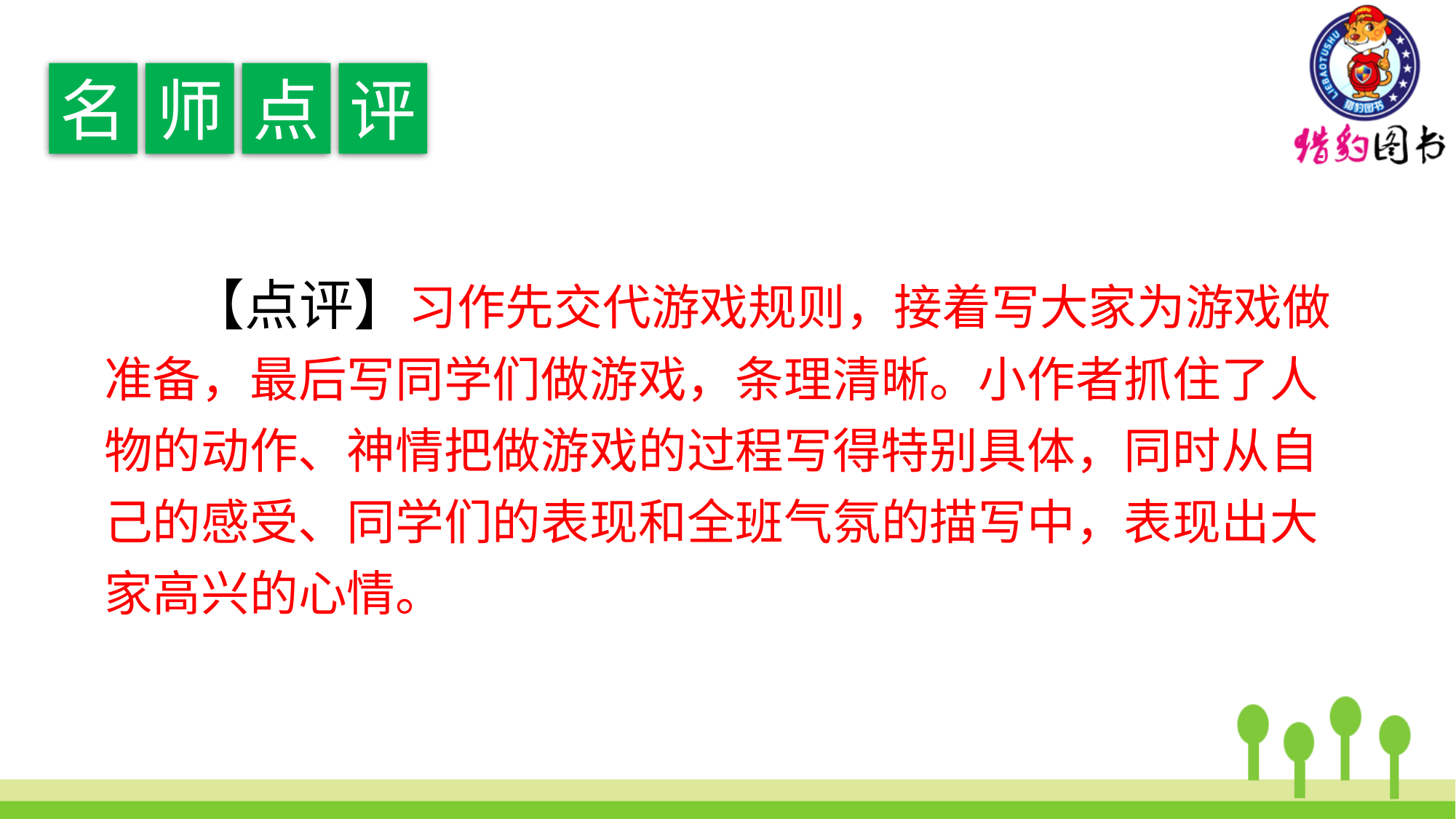

名
师
点
评
      【点评】习作先交代游戏规则，接着写大家为游戏做准备，最后写同学们做游戏，条理清晰。小作者抓住了人物的动作、神情把做游戏的过程写得特别具体，同时从自己的感受、同学们的表现和全班气氛的描写中，表现出大家高兴的心情。